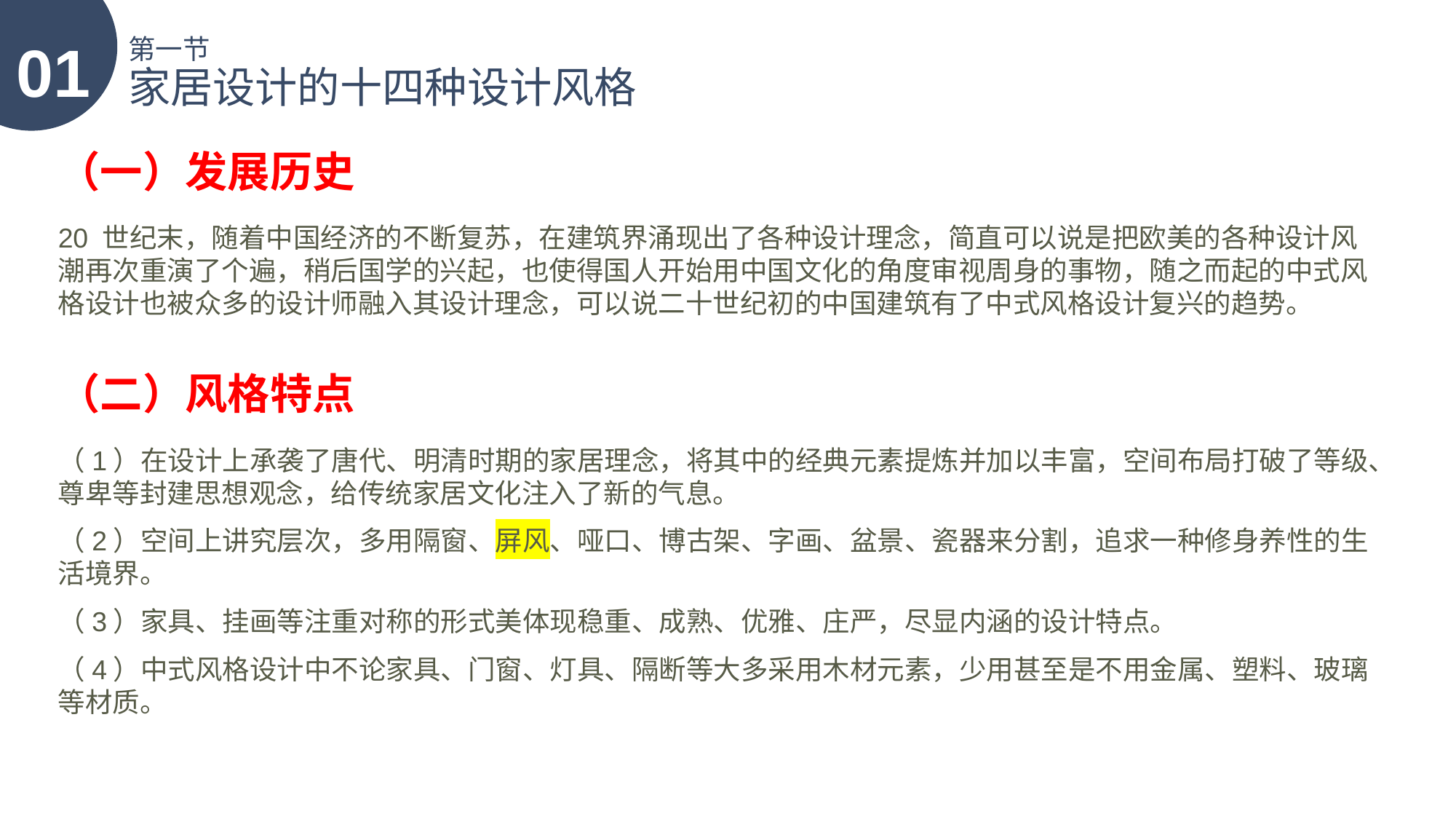

01
第一节
家居设计的十四种设计风格
（一）发展历史
20 世纪末，随着中国经济的不断复苏，在建筑界涌现出了各种设计理念，简直可以说是把欧美的各种设计风潮再次重演了个遍，稍后国学的兴起，也使得国人开始用中国文化的角度审视周身的事物，随之而起的中式风格设计也被众多的设计师融入其设计理念，可以说二十世纪初的中国建筑有了中式风格设计复兴的趋势。
（二）风格特点
（1）在设计上承袭了唐代、明清时期的家居理念，将其中的经典元素提炼并加以丰富，空间布局打破了等级、尊卑等封建思想观念，给传统家居文化注入了新的气息。
（2）空间上讲究层次，多用隔窗、屏风、哑口、博古架、字画、盆景、瓷器来分割，追求一种修身养性的生活境界。
（3）家具、挂画等注重对称的形式美体现稳重、成熟、优雅、庄严，尽显内涵的设计特点。
（4）中式风格设计中不论家具、门窗、灯具、隔断等大多采用木材元素，少用甚至是不用金属、塑料、玻璃等材质。